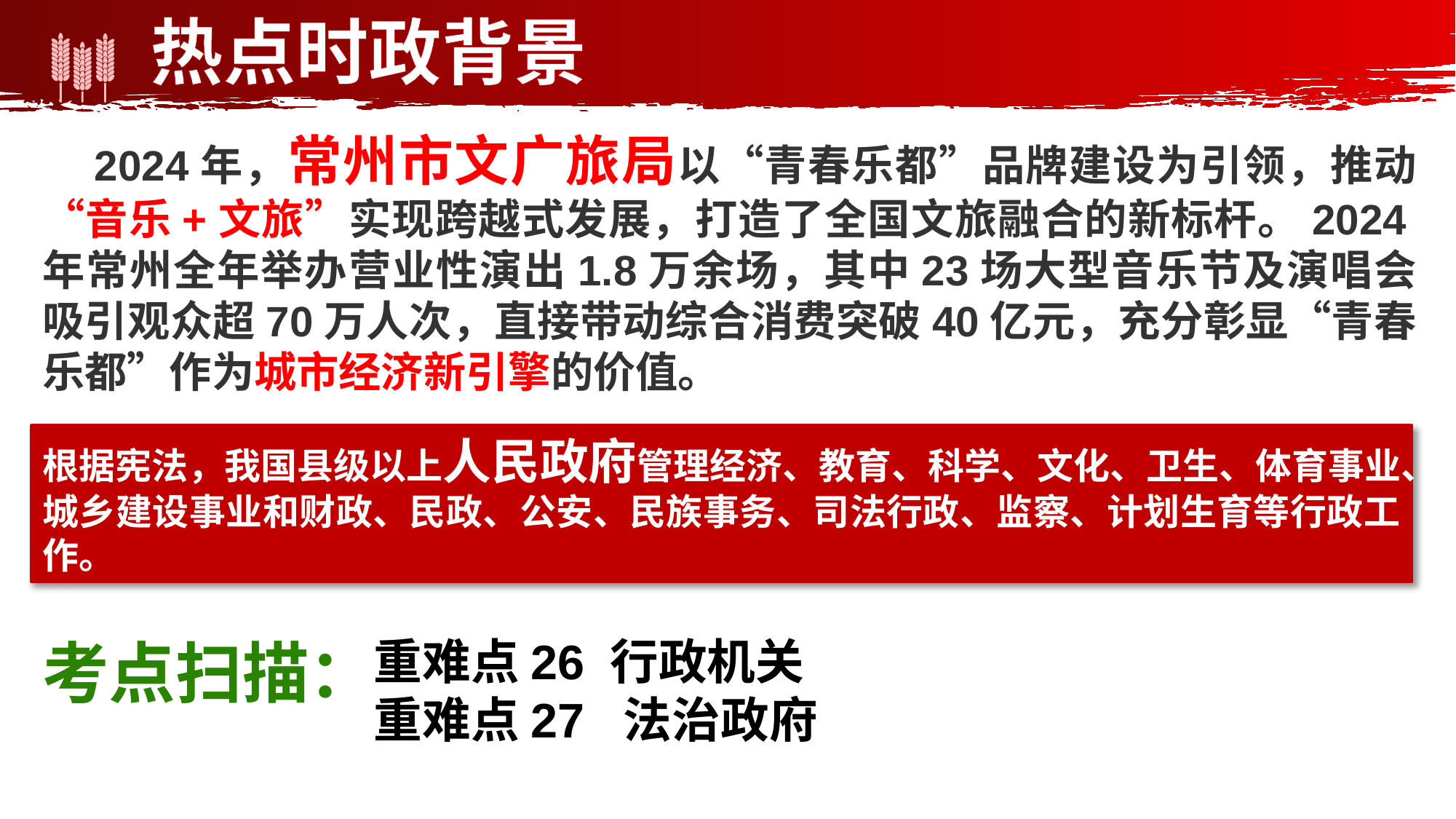

热点时政背景
    2024年，常州市文广旅局以“青春乐都”品牌建设为引领，推动“音乐+文旅”实现跨越式发展，打造了全国文旅融合的新标杆。2024年常州全年举办营业性演出1.8万余场，其中23场大型音乐节及演唱会吸引观众超70万人次，直接带动综合消费突破40亿元，充分彰显“青春乐都”作为城市经济新引擎的价值。
根据宪法，我国县级以上人民政府管理经济、教育、科学、文化、卫生、体育事业、城乡建设事业和财政、民政、公安、民族事务、司法行政、监察、计划生育等行政工作。
考点扫描：
重难点26 行政机关
重难点27  法治政府